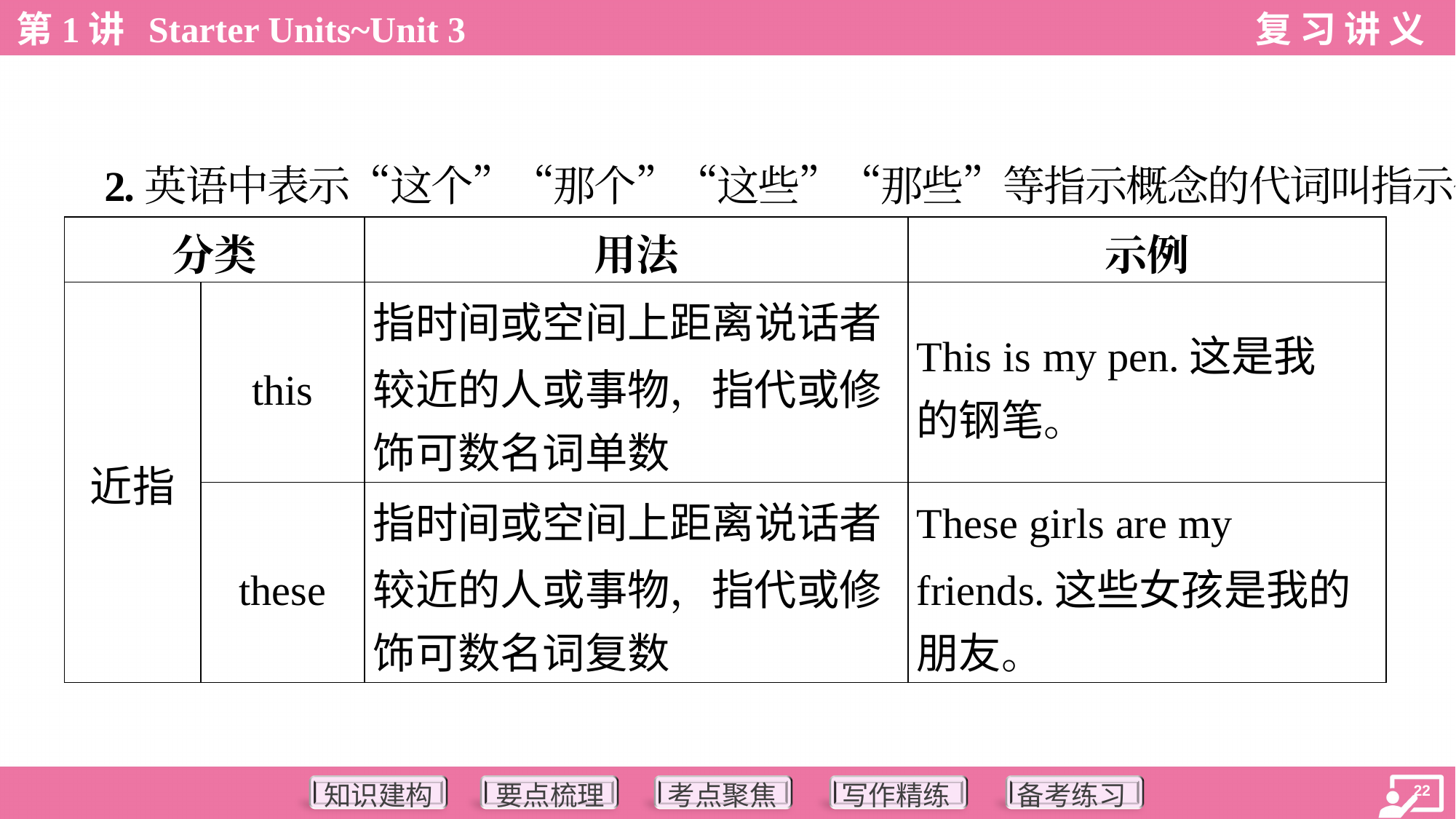

2.英语中表示“这个”“那个”“这些”“那些”等指示概念的代词叫指示代词。
| 分类 |  | 用法 | 示例 |
| --- | --- | --- | --- |
| 近指 | this | 指时间或空间上距离说话者 较近的人或事物，指代或修 饰可数名词单数 | This is my pen.这是我 的钢笔。 |
|  | these | 指时间或空间上距离说话者 较近的人或事物，指代或修 饰可数名词复数 | These girls are my friends.这些女孩是我的 朋友。 |